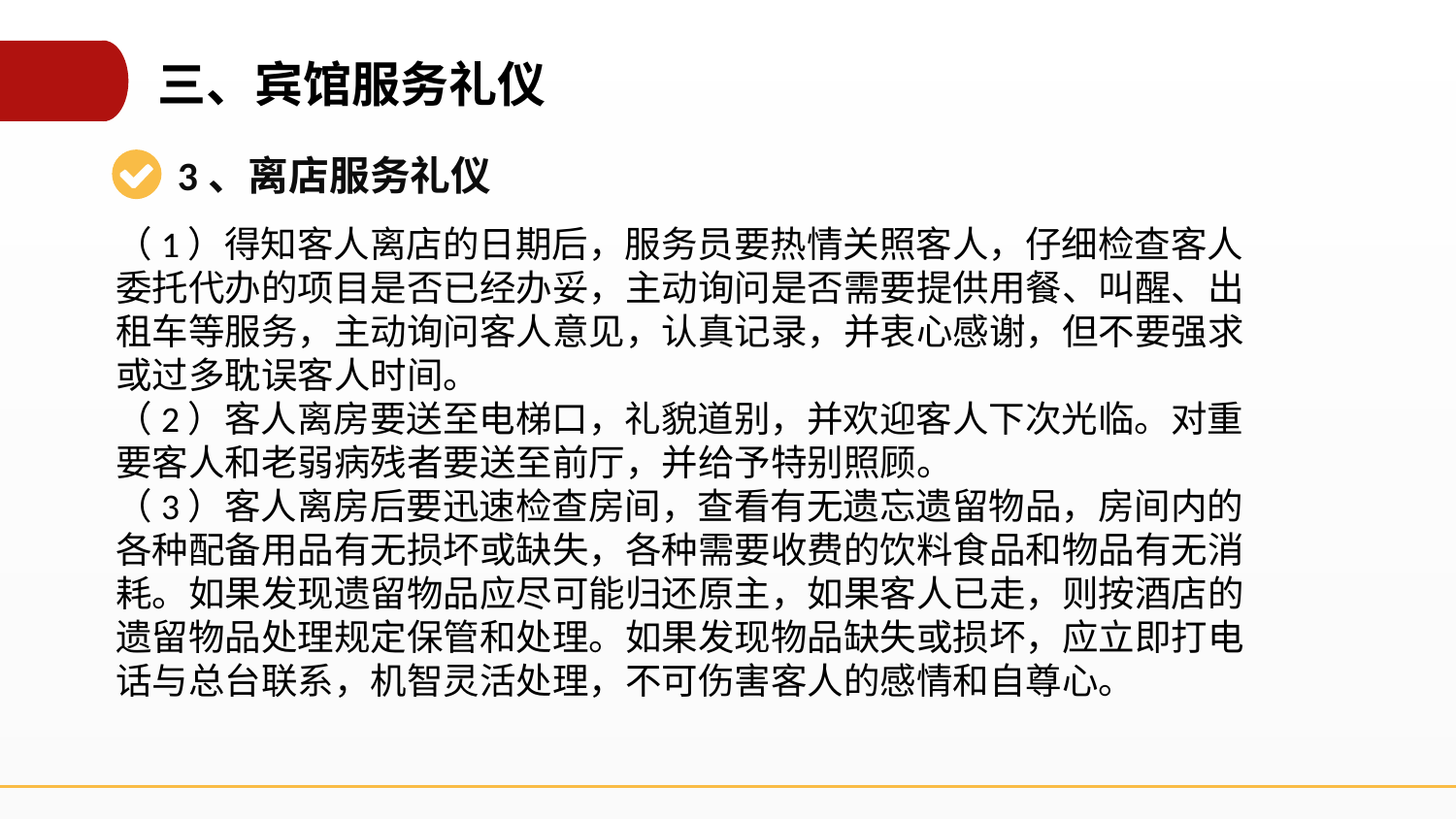

三、宾馆服务礼仪

3、离店服务礼仪
（1）得知客人离店的日期后，服务员要热情关照客人，仔细检查客人委托代办的项目是否已经办妥，主动询问是否需要提供用餐、叫醒、出租车等服务，主动询问客人意见，认真记录，并衷心感谢，但不要强求或过多耽误客人时间。
（2）客人离房要送至电梯口，礼貌道别，并欢迎客人下次光临。对重要客人和老弱病残者要送至前厅，并给予特别照顾。
（3）客人离房后要迅速检查房间，查看有无遗忘遗留物品，房间内的各种配备用品有无损坏或缺失，各种需要收费的饮料食品和物品有无消耗。如果发现遗留物品应尽可能归还原主，如果客人已走，则按酒店的遗留物品处理规定保管和处理。如果发现物品缺失或损坏，应立即打电话与总台联系，机智灵活处理，不可伤害客人的感情和自尊心。